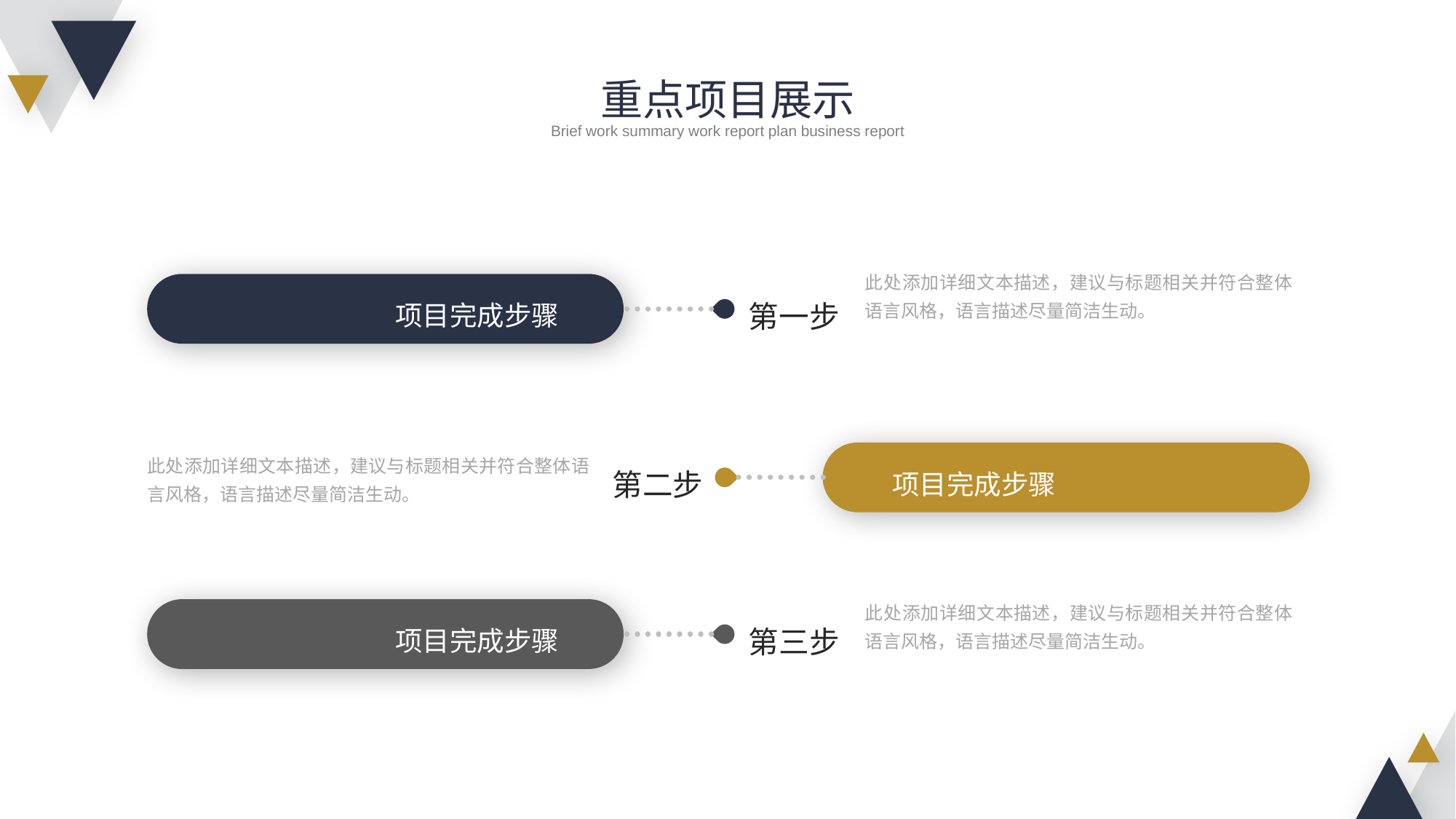

重点项目展示
Brief work summary work report plan business report
此处添加详细文本描述，建议与标题相关并符合整体语言风格，语言描述尽量简洁生动。

第一步
项目完成步骤

此处添加详细文本描述，建议与标题相关并符合整体语言风格，语言描述尽量简洁生动。
第二步
项目完成步骤

此处添加详细文本描述，建议与标题相关并符合整体语言风格，语言描述尽量简洁生动。

第三步
项目完成步骤